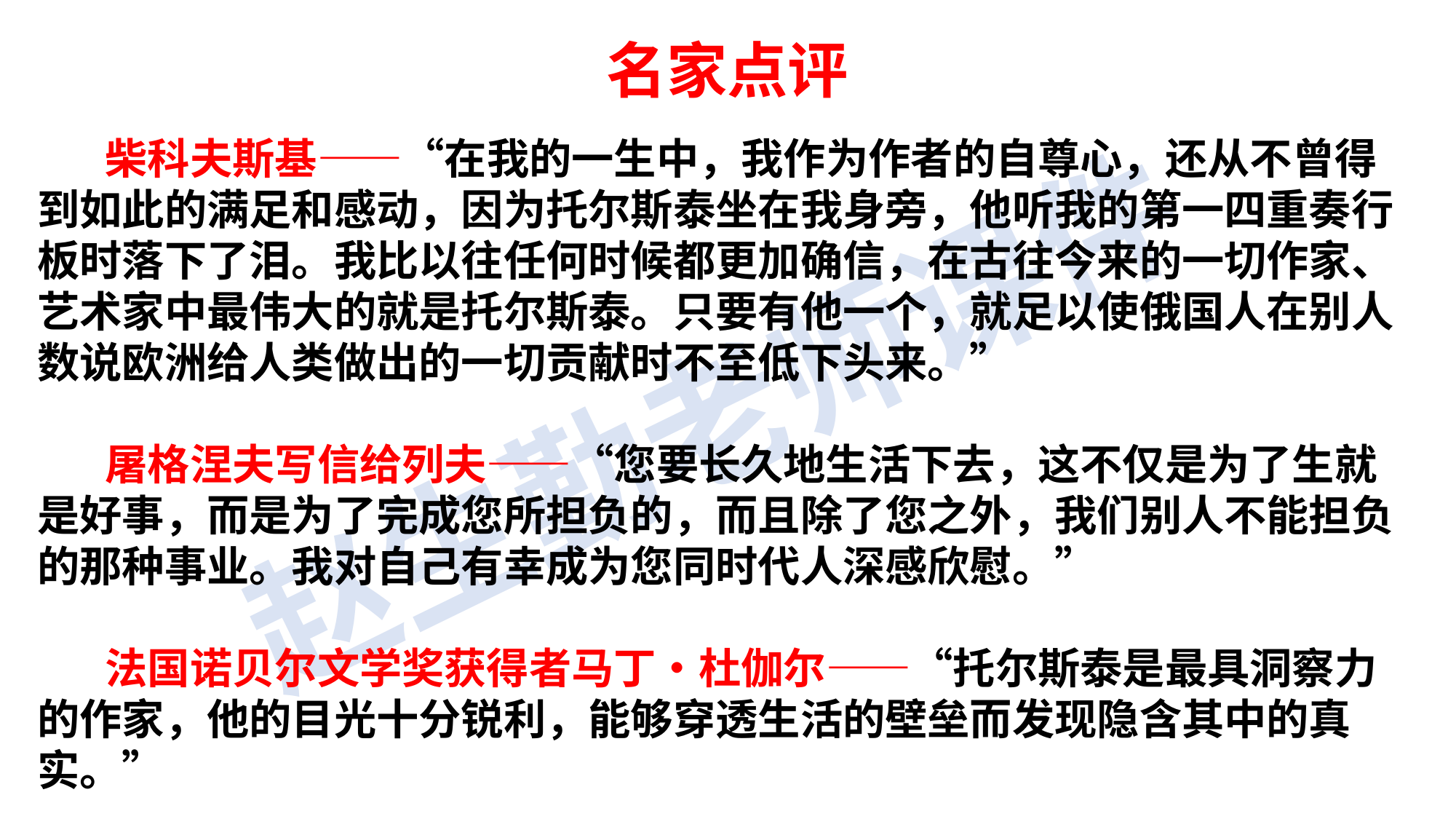

名家点评
      柴科夫斯基——“在我的一生中，我作为作者的自尊心，还从不曾得到如此的满足和感动，因为托尔斯泰坐在我身旁，他听我的第一四重奏行板时落下了泪。我比以往任何时候都更加确信，在古往今来的一切作家、艺术家中最伟大的就是托尔斯泰。只要有他一个，就足以使俄国人在别人数说欧洲给人类做出的一切贡献时不至低下头来。”
      屠格涅夫写信给列夫——“您要长久地生活下去，这不仅是为了生就是好事，而是为了完成您所担负的，而且除了您之外，我们别人不能担负的那种事业。我对自己有幸成为您同时代人深感欣慰。”

      法国诺贝尔文学奖获得者马丁•杜伽尔——“托尔斯泰是最具洞察力的作家，他的目光十分锐利，能够穿透生活的壁垒而发现隐含其中的真实。”